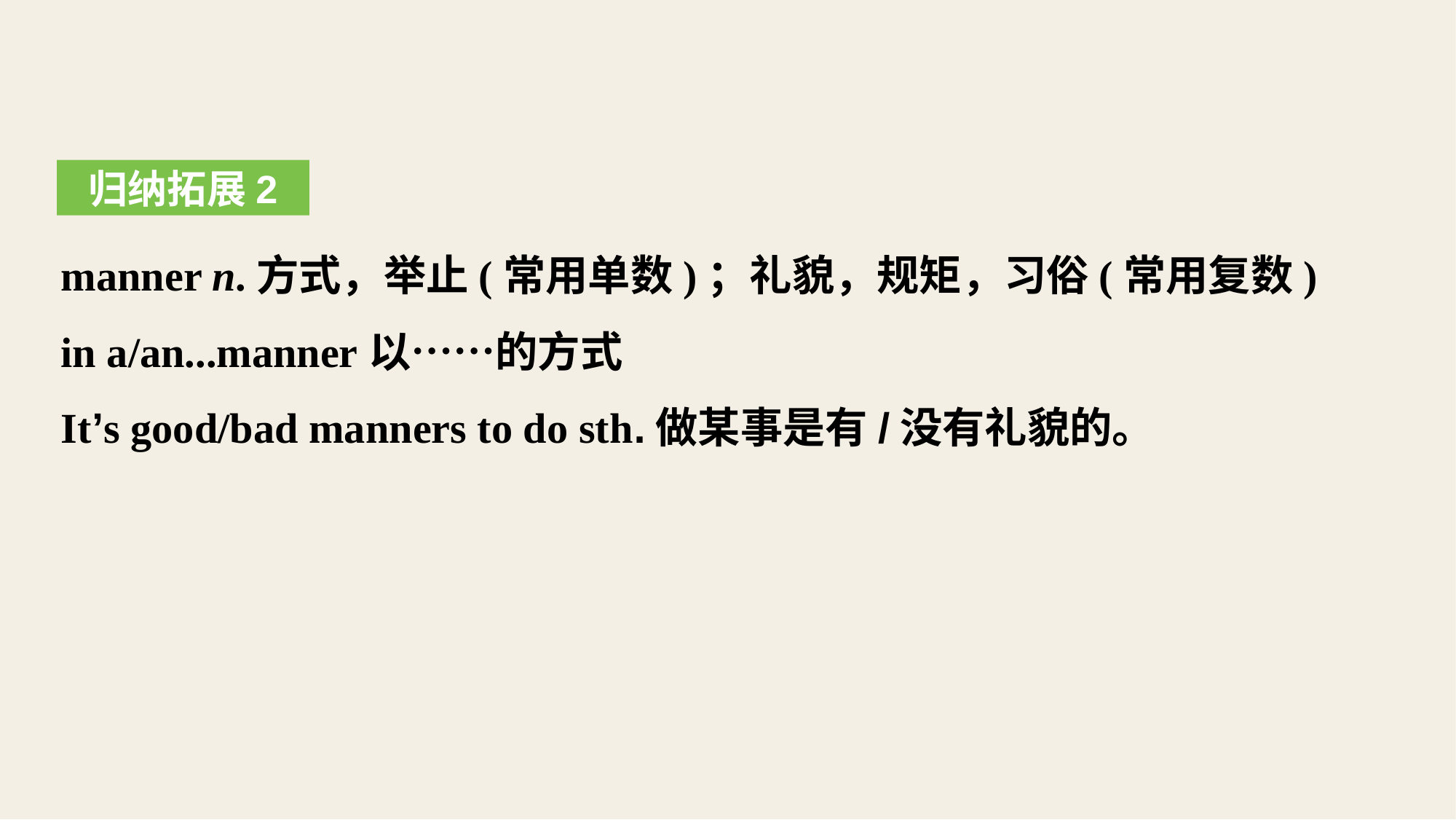

归纳拓展2
manner n.方式，举止(常用单数)；礼貌，规矩，习俗(常用复数)
in a/an...manner以……的方式
It’s good/bad manners to do sth.做某事是有/没有礼貌的。